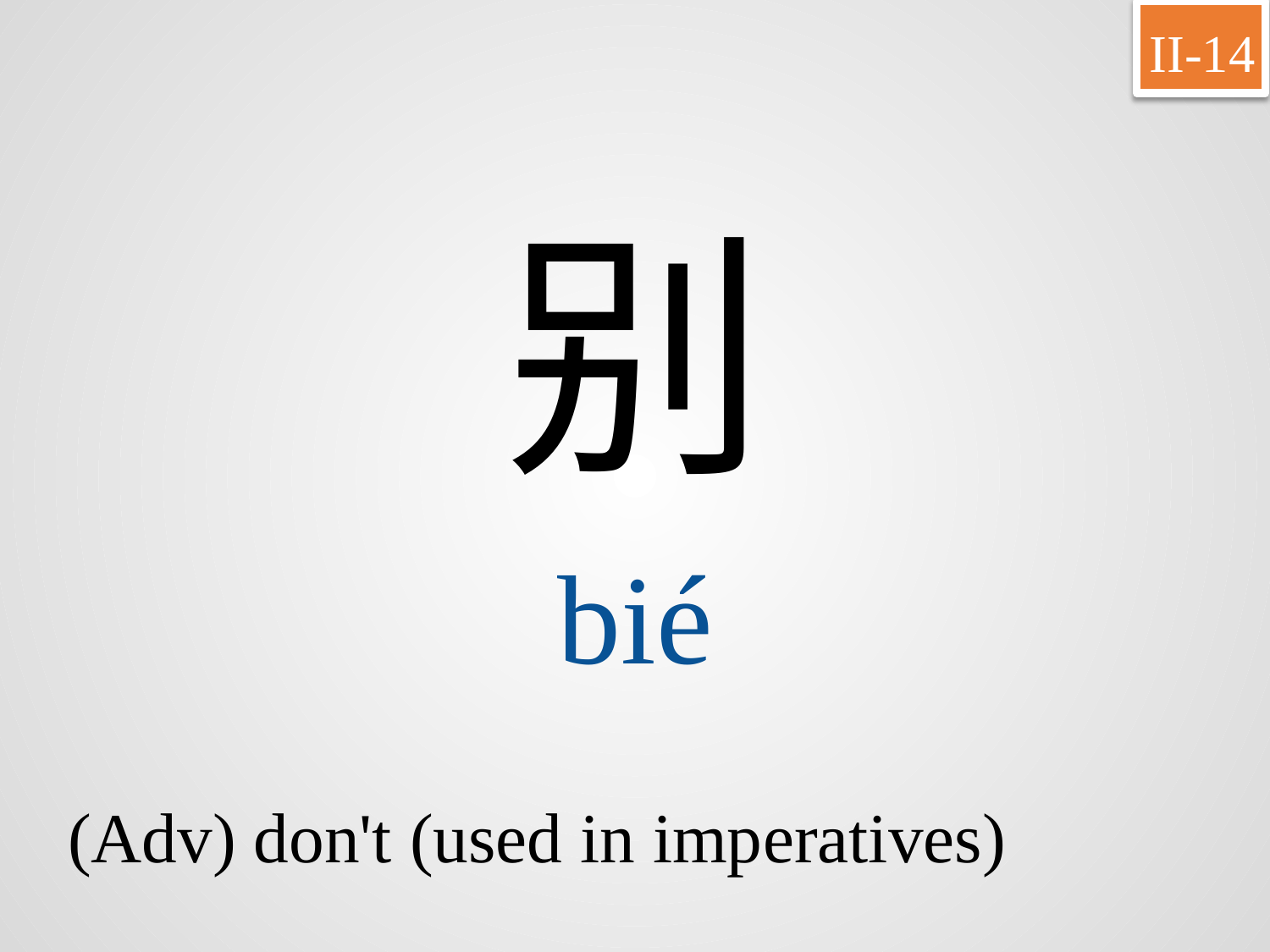

II-14

别
bié
(Adv) don't (used in imperatives)